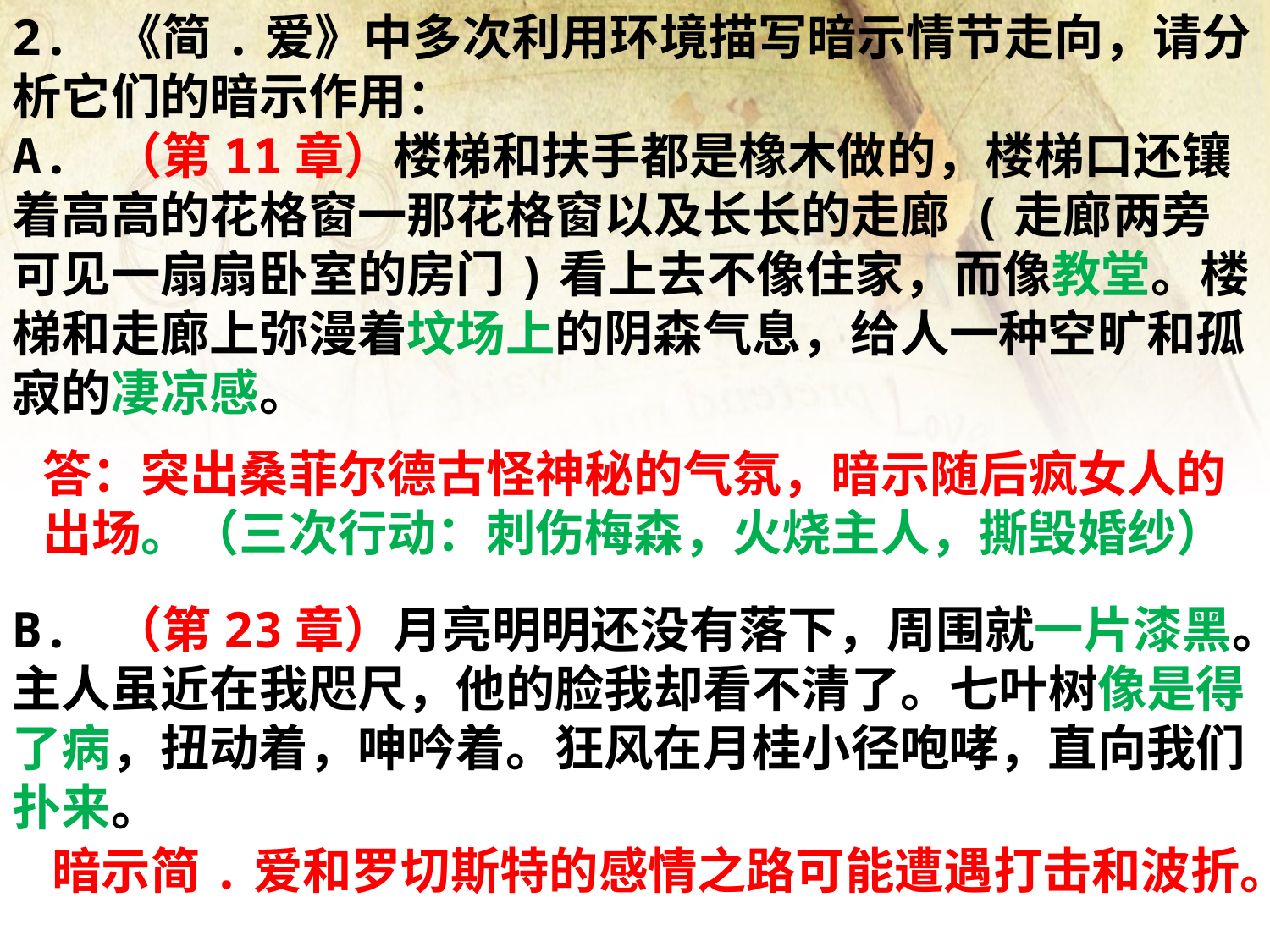

2. 《简.爱》中多次利用环境描写暗示情节走向，请分析它们的暗示作用：
A. （第11章）楼梯和扶手都是橡木做的，楼梯口还镶着高高的花格窗一那花格窗以及长长的走廊 (走廊两旁可见一扇扇卧室的房门)看上去不像住家，而像教堂。楼梯和走廊上弥漫着坟场上的阴森气息，给人一种空旷和孤寂的凄凉感。

B. （第23章）月亮明明还没有落下，周围就一片漆黑。主人虽近在我咫尺，他的脸我却看不清了。七叶树像是得了病，扭动着，呻吟着。狂风在月桂小径咆哮，直向我们扑来。
答：突出桑菲尔德古怪神秘的气氛，暗示随后疯女人的出场。（三次行动：刺伤梅森，火烧主人，撕毁婚纱）
暗示简.爱和罗切斯特的感情之路可能遭遇打击和波折。